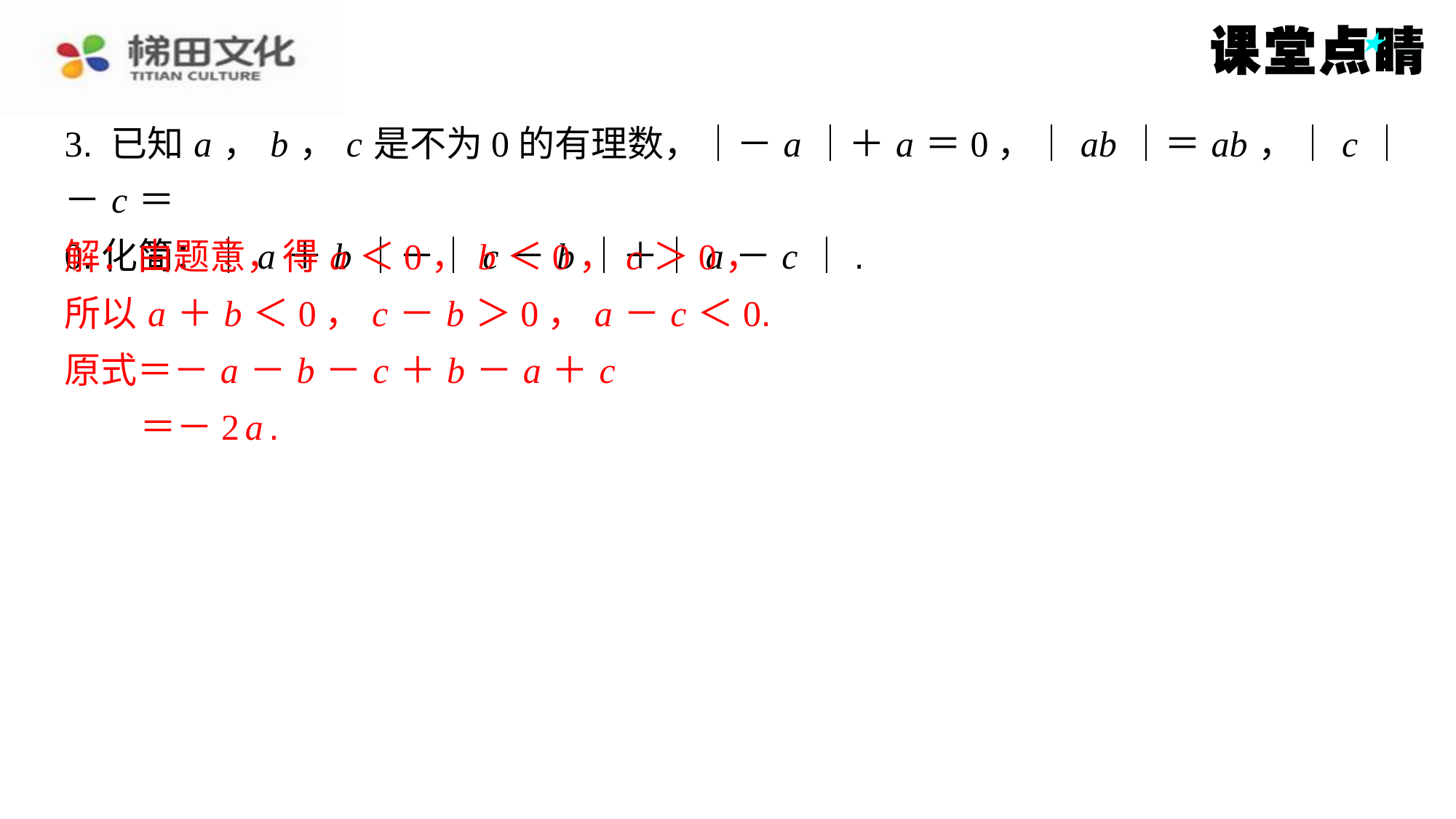

3. 已知 a ， b ， c 是不为0的有理数，｜－ a ｜＋ a ＝0，｜ ab ｜＝ ab ，｜ c ｜－ c ＝
0.化简：｜ a ＋ b ｜－｜ c － b ｜＋｜ a － c ｜.
解：由题意，得 a ＜0， b ＜0， c ＞0，
所以 a ＋ b ＜0， c － b ＞0， a － c ＜0.
原式＝－ a － b － c ＋ b － a ＋ c
＝－2 a .
解：由题意，得 a ＜0， b ＜0， c ＞0，
所以 a ＋ b ＜0， c － b ＞0， a － c ＜0.
原式＝－ a － b － c ＋ b － a ＋ c
＝－2 a .